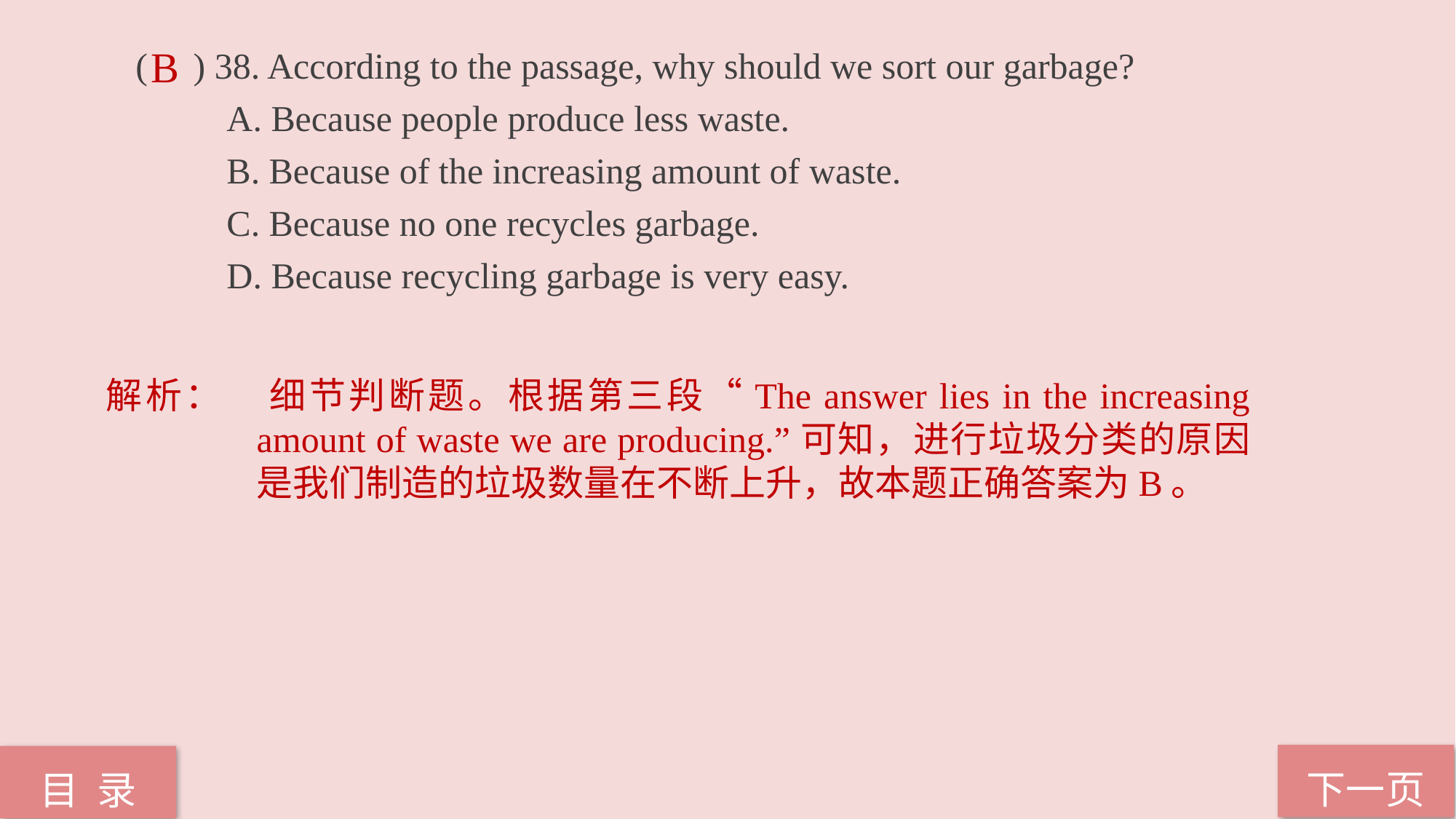

(     ) 38. According to the passage, why should we sort our garbage?
          A. Because people produce less waste.
          B. Because of the increasing amount of waste.
          C. Because no one recycles garbage.
          D. Because recycling garbage is very easy.
B
解析：	细节判断题。根据第三段“The answer lies in the increasing amount of waste we are producing.”可知，进行垃圾分类的原因是我们制造的垃圾数量在不断上升，故本题正确答案为B。